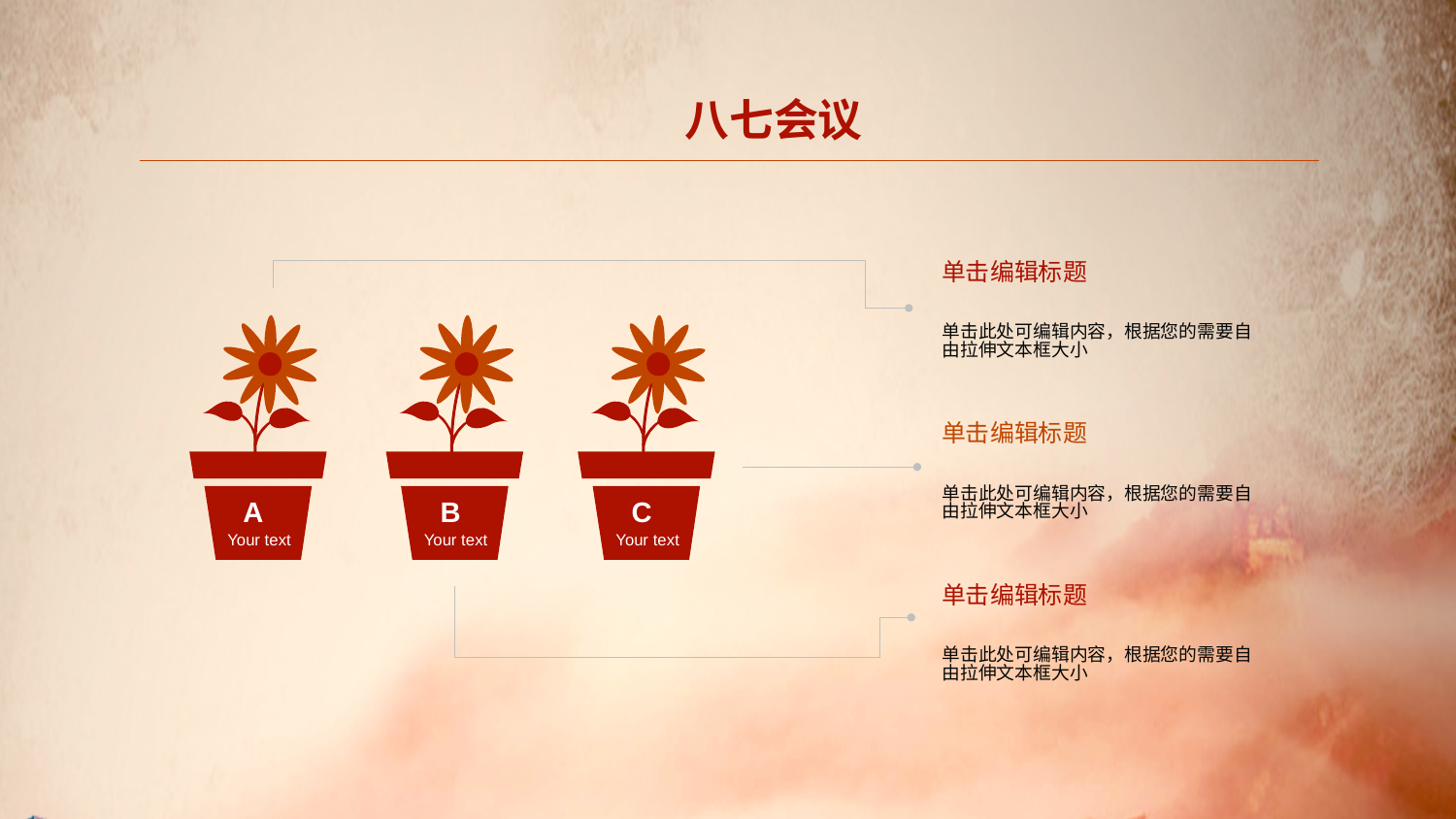

八七会议
单击编辑标题

单击此处可编辑内容，根据您的需要自由拉伸文本框大小
单击编辑标题

单击此处可编辑内容，根据您的需要自由拉伸文本框大小
A
B
C
Your text
Your text
Your text
单击编辑标题

单击此处可编辑内容，根据您的需要自由拉伸文本框大小